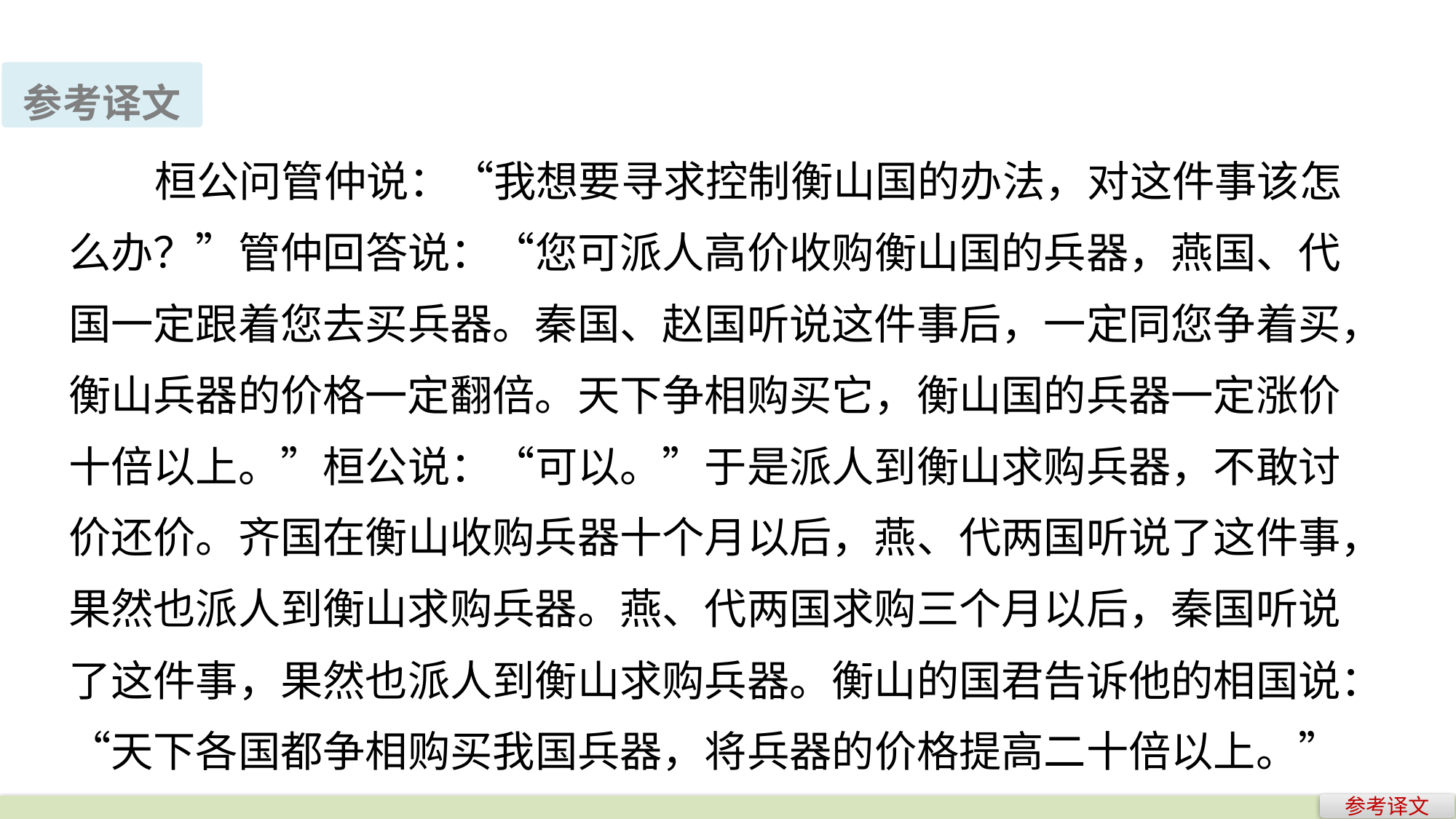

参考译文
桓公问管仲说：“我想要寻求控制衡山国的办法，对这件事该怎么办？”管仲回答说：“您可派人高价收购衡山国的兵器，燕国、代国一定跟着您去买兵器。秦国、赵国听说这件事后，一定同您争着买，衡山兵器的价格一定翻倍。天下争相购买它，衡山国的兵器一定涨价十倍以上。”桓公说：“可以。”于是派人到衡山求购兵器，不敢讨价还价。齐国在衡山收购兵器十个月以后，燕、代两国听说了这件事，果然也派人到衡山求购兵器。燕、代两国求购三个月以后，秦国听说了这件事，果然也派人到衡山求购兵器。衡山的国君告诉他的相国说：“天下各国都争相购买我国兵器，将兵器的价格提高二十倍以上。”
参考译文